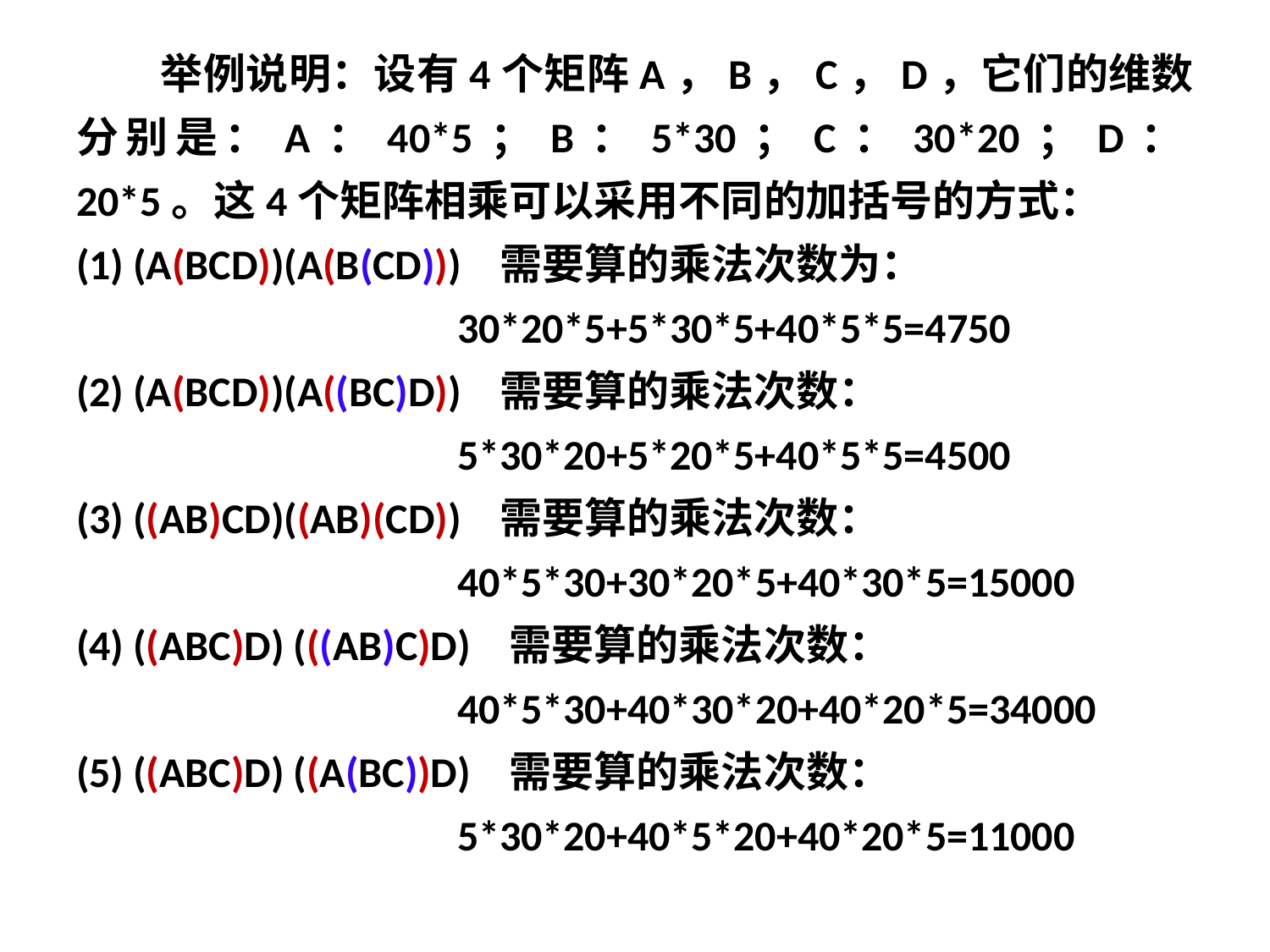

举例说明：设有4个矩阵A，B，C，D，它们的维数分别是：A：40*5；B：5*30；C：30*20；D：20*5。这4个矩阵相乘可以采用不同的加括号的方式：
(1) (A(BCD))(A(B(CD)))   需要算的乘法次数为：					30*20*5+5*30*5+40*5*5=4750
(2) (A(BCD))(A((BC)D))   需要算的乘法次数： 					5*30*20+5*20*5+40*5*5=4500
(3) ((AB)CD)((AB)(CD))   需要算的乘法次数：					40*5*30+30*20*5+40*30*5=15000
(4) ((ABC)D) (((AB)C)D)   需要算的乘法次数：					40*5*30+40*30*20+40*20*5=34000
(5) ((ABC)D) ((A(BC))D)   需要算的乘法次数：					5*30*20+40*5*20+40*20*5=11000